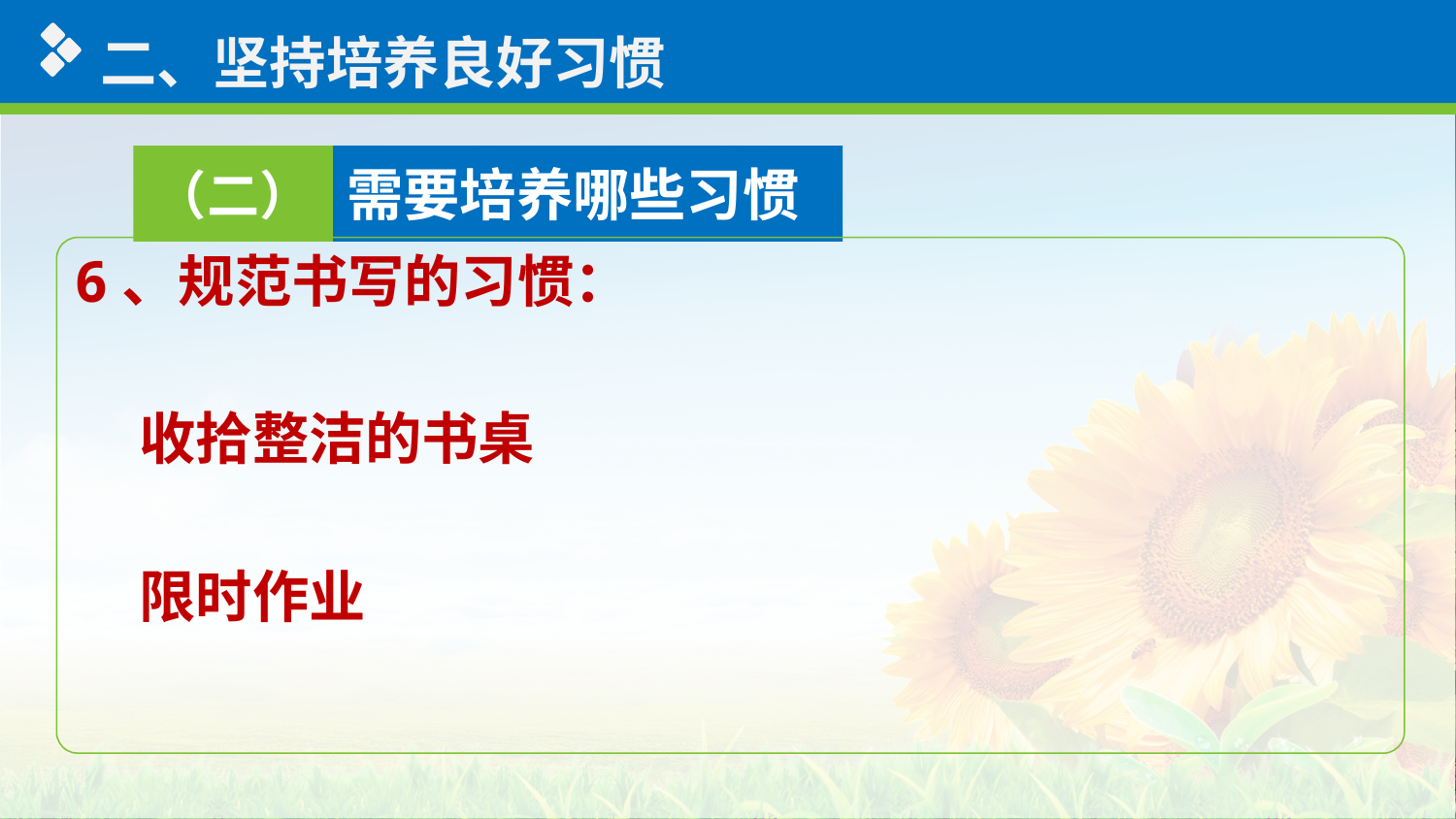

二、坚持培养良好习惯

（二）
需要培养哪些习惯

6、规范书写的习惯：

    收拾整洁的书桌

    限时作业